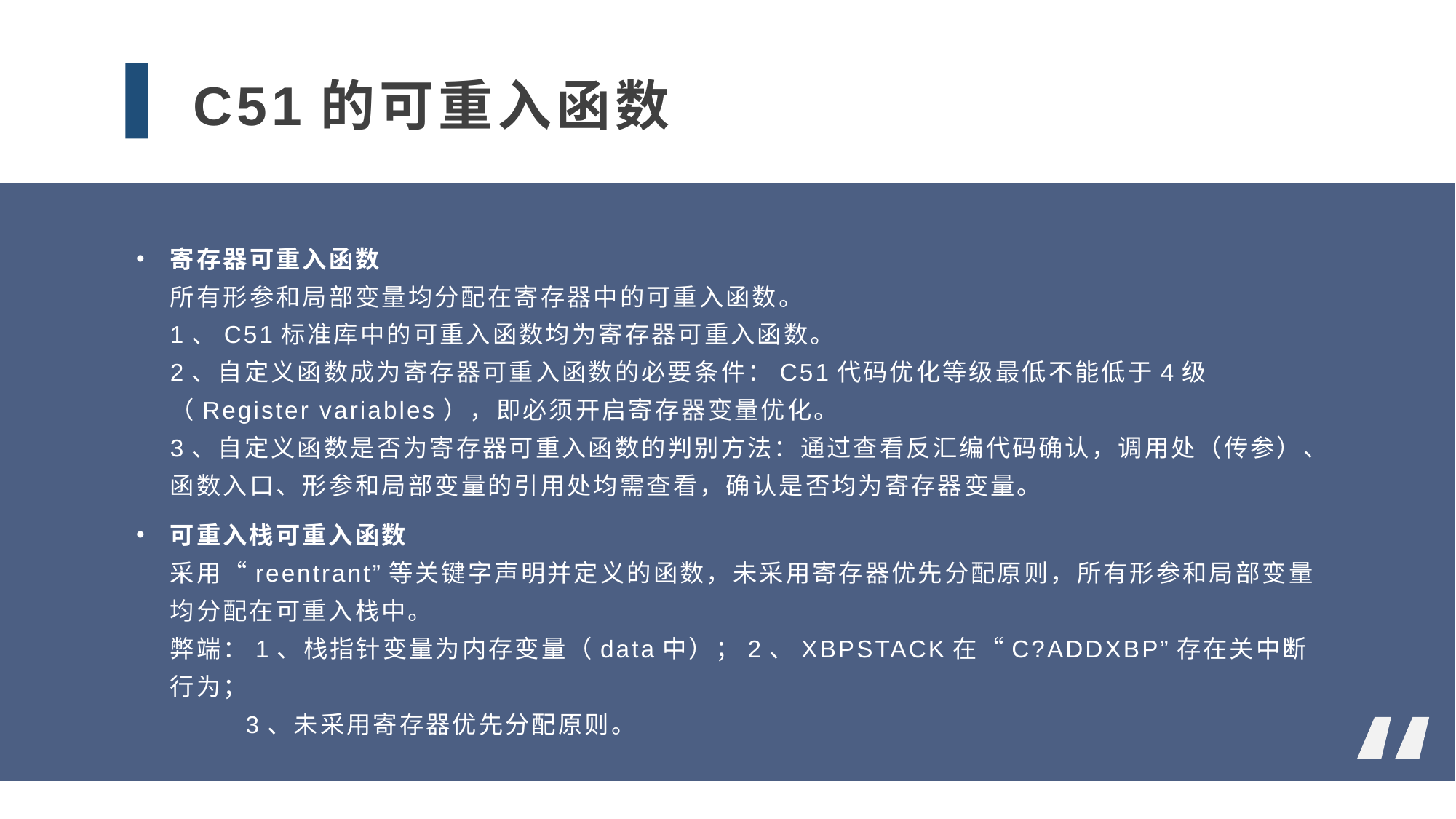

C51的可重入函数

寄存器可重入函数
所有形参和局部变量均分配在寄存器中的可重入函数。
1、C51标准库中的可重入函数均为寄存器可重入函数。
2、自定义函数成为寄存器可重入函数的必要条件：C51代码优化等级最低不能低于4级（Register variables），即必须开启寄存器变量优化。
3、自定义函数是否为寄存器可重入函数的判别方法：通过查看反汇编代码确认，调用处（传参）、函数入口、形参和局部变量的引用处均需查看，确认是否均为寄存器变量。
可重入栈可重入函数
采用“reentrant”等关键字声明并定义的函数，未采用寄存器优先分配原则，所有形参和局部变量均分配在可重入栈中。
弊端：1、栈指针变量为内存变量（data中）；2、XBPSTACK在“C?ADDXBP”存在关中断行为；
         3、未采用寄存器优先分配原则。